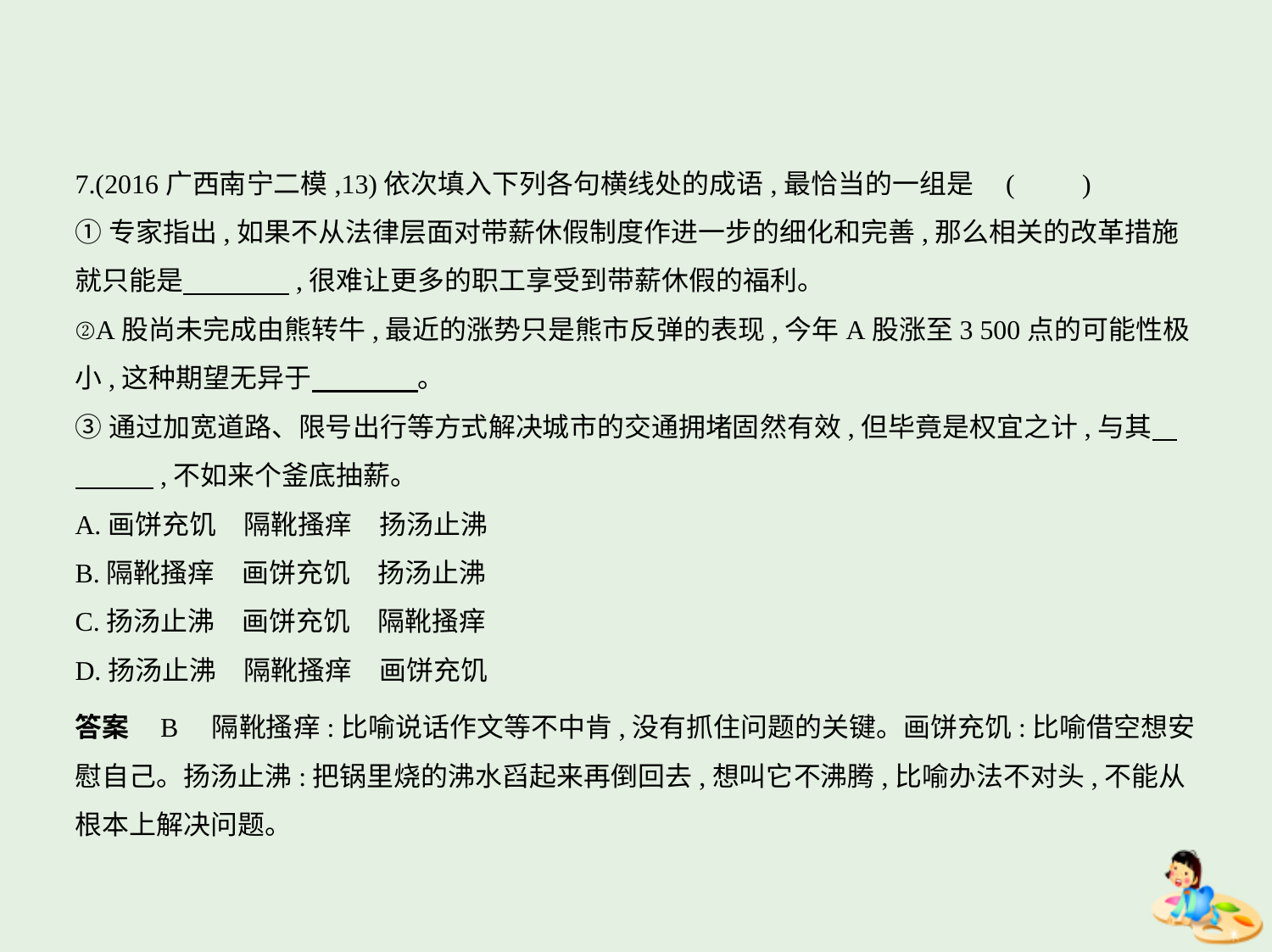

7.(2016广西南宁二模,13)依次填入下列各句横线处的成语,最恰当的一组是 (　　)
①专家指出,如果不从法律层面对带薪休假制度作进一步的细化和完善,那么相关的改革措施
就只能是　　　    ,很难让更多的职工享受到带薪休假的福利。
②A股尚未完成由熊转牛,最近的涨势只是熊市反弹的表现,今年A股涨至3 500点的可能性极
小,这种期望无异于　　　    。
③通过加宽道路、限号出行等方式解决城市的交通拥堵固然有效,但毕竟是权宜之计,与其    
　　    ,不如来个釜底抽薪。
A.画饼充饥　隔靴搔痒　扬汤止沸
B.隔靴搔痒　画饼充饥　扬汤止沸
C.扬汤止沸　画饼充饥　隔靴搔痒
D.扬汤止沸　隔靴搔痒　画饼充饥
答案    B　隔靴搔痒:比喻说话作文等不中肯,没有抓住问题的关键。画饼充饥:比喻借空想安
慰自己。扬汤止沸:把锅里烧的沸水舀起来再倒回去,想叫它不沸腾,比喻办法不对头,不能从
根本上解决问题。